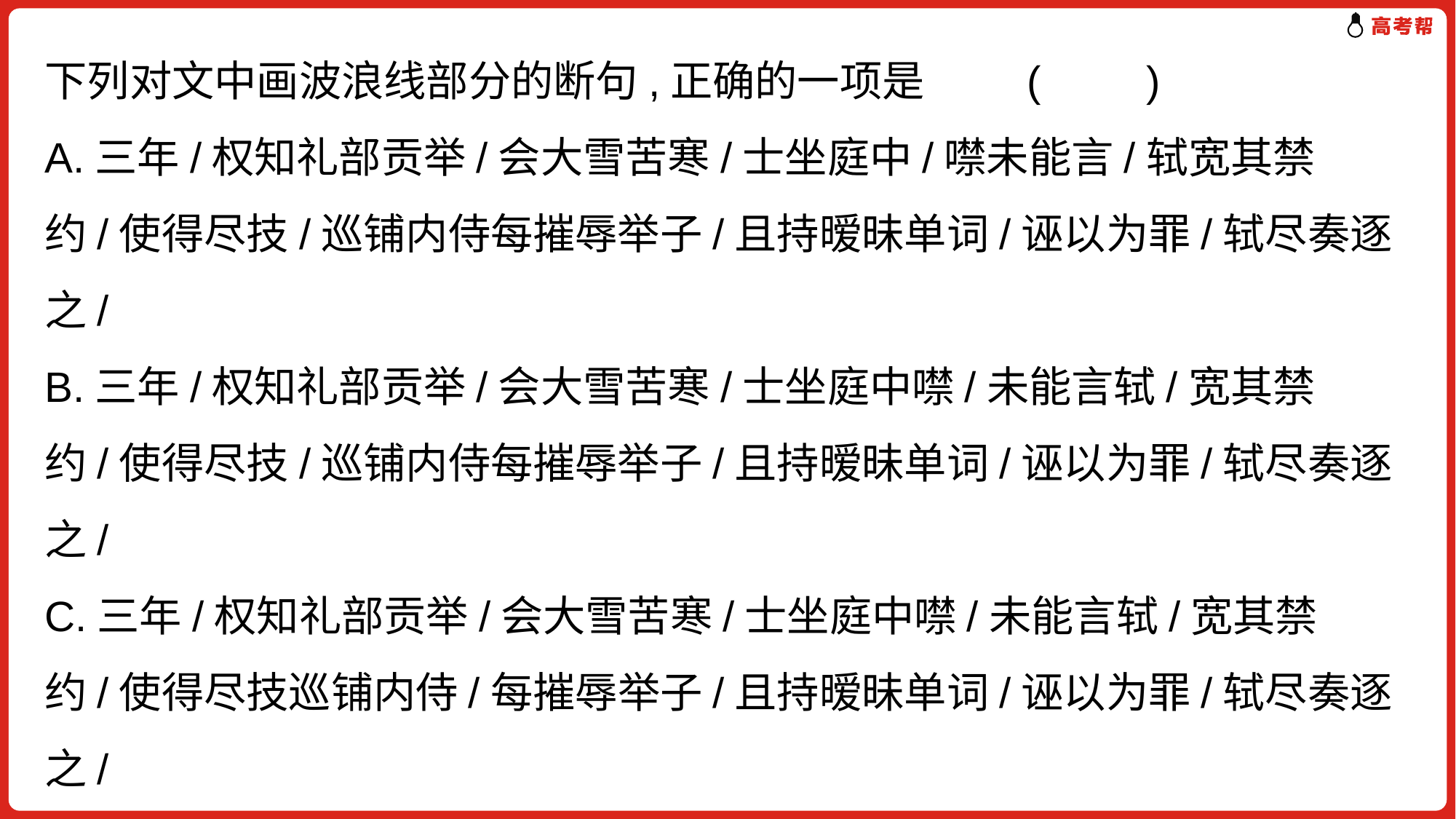

下列对文中画波浪线部分的断句,正确的一项是	(　　)
A.三年/权知礼部贡举/会大雪苦寒/士坐庭中/噤未能言/轼宽其禁约/使得尽技/巡铺内侍每摧辱举子/且持暧昧单词/诬以为罪/轼尽奏逐之/
B.三年/权知礼部贡举/会大雪苦寒/士坐庭中噤/未能言轼/宽其禁约/使得尽技/巡铺内侍每摧辱举子/且持暧昧单词/诬以为罪/轼尽奏逐之/
C.三年/权知礼部贡举/会大雪苦寒/士坐庭中噤/未能言轼/宽其禁约/使得尽技巡铺内侍/每摧辱举子/且持暧昧单词/诬以为罪/轼尽奏逐之/
D.三年/权知礼部贡举/会大雪苦寒/士坐庭中/噤未能言/轼宽其禁约/使得尽技巡铺内侍/每摧辱举子/且持暧昧单词/诬以为罪/轼尽奏逐之/